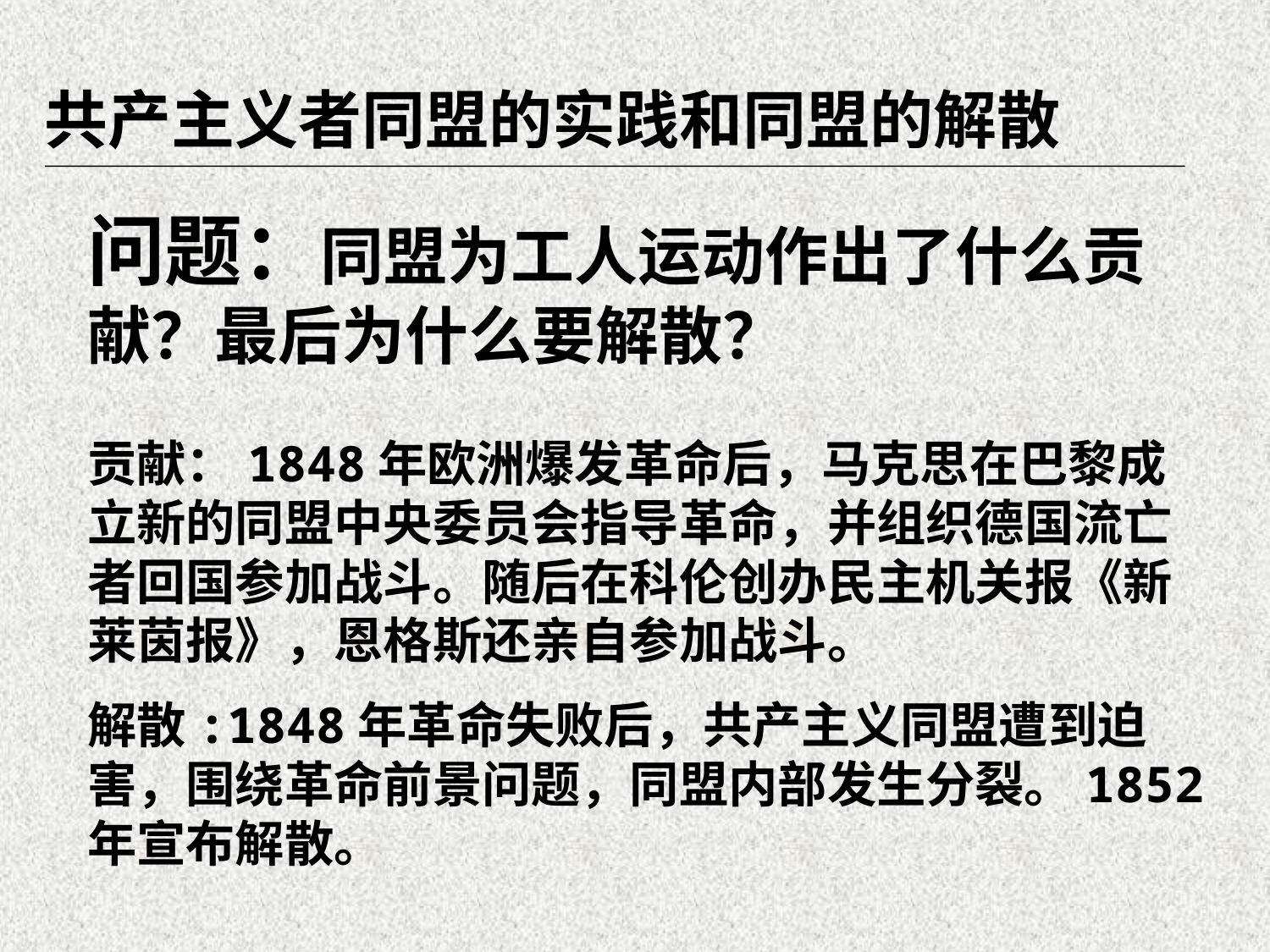

共产主义者同盟的实践和同盟的解散

问题：同盟为工人运动作出了什么贡献？最后为什么要解散？
贡献：1848年欧洲爆发革命后，马克思在巴黎成立新的同盟中央委员会指导革命，并组织德国流亡者回国参加战斗。随后在科伦创办民主机关报《新莱茵报》，恩格斯还亲自参加战斗。
解散:1848年革命失败后，共产主义同盟遭到迫害，围绕革命前景问题，同盟内部发生分裂。1852年宣布解散。